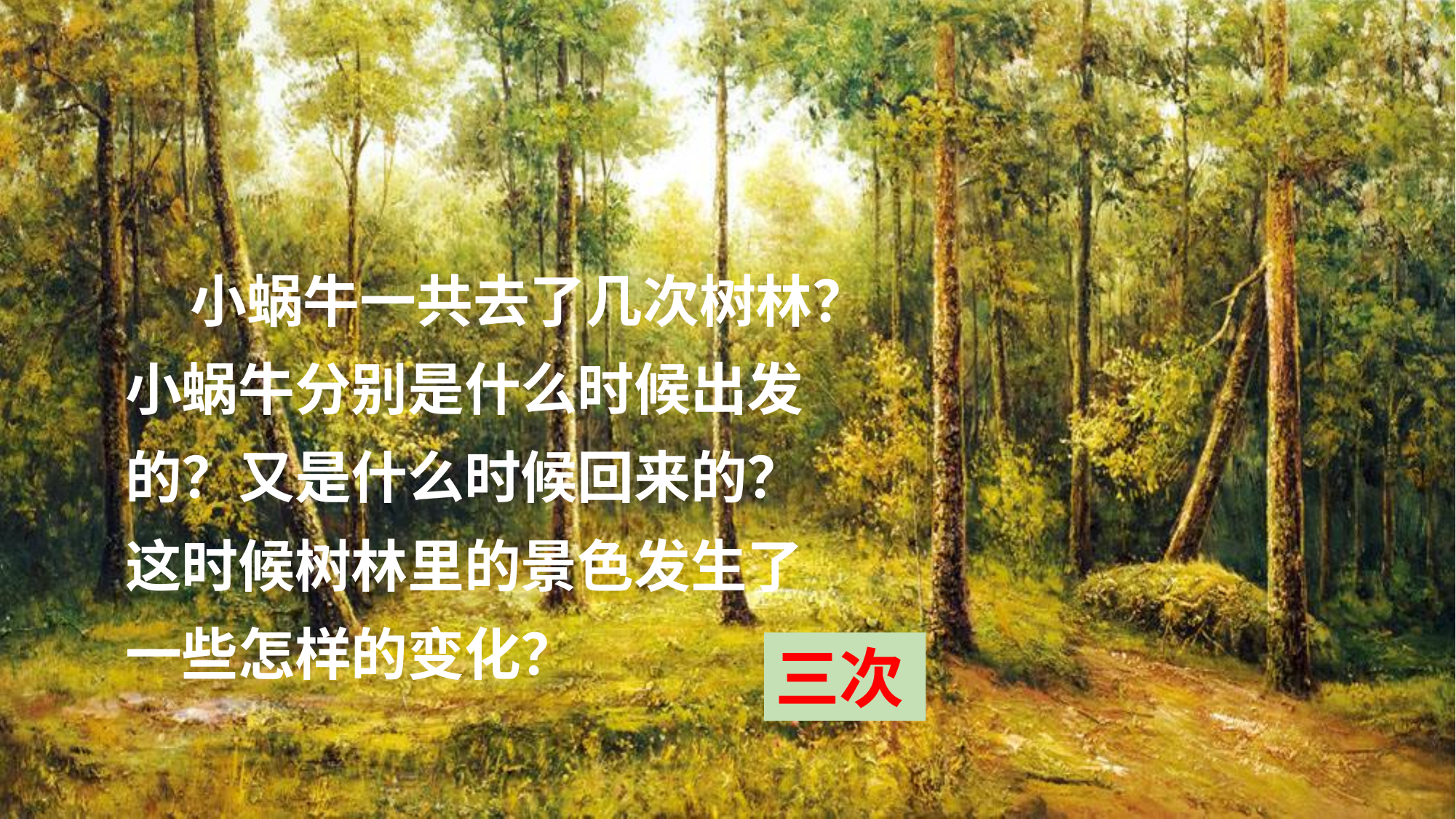

小蜗牛一共去了几次树林？小蜗牛分别是什么时候出发的？又是什么时候回来的？这时候树林里的景色发生了一些怎样的变化？
三次